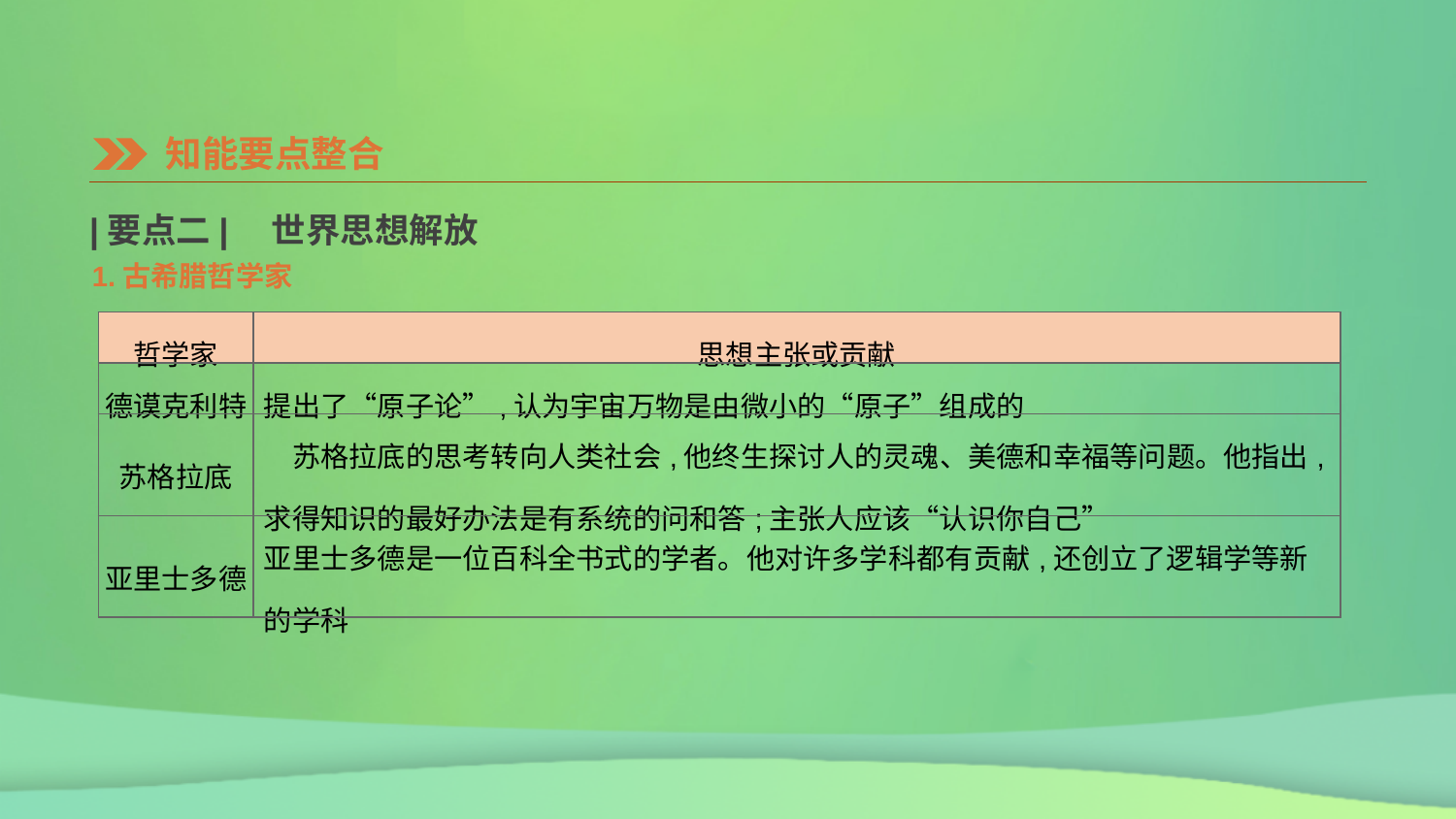

知能要点整合

|要点二|　世界思想解放
1.古希腊哲学家
| 哲学家 | 思想主张或贡献 |
| --- | --- |
| 德谟克利特 | 提出了“原子论”,认为宇宙万物是由微小的“原子”组成的 |
| 苏格拉底 | 苏格拉底的思考转向人类社会,他终生探讨人的灵魂、美德和幸福等问题。他指出,求得知识的最好办法是有系统的问和答;主张人应该“认识你自己” |
| 亚里士多德 | 亚里士多德是一位百科全书式的学者。他对许多学科都有贡献,还创立了逻辑学等新的学科 |